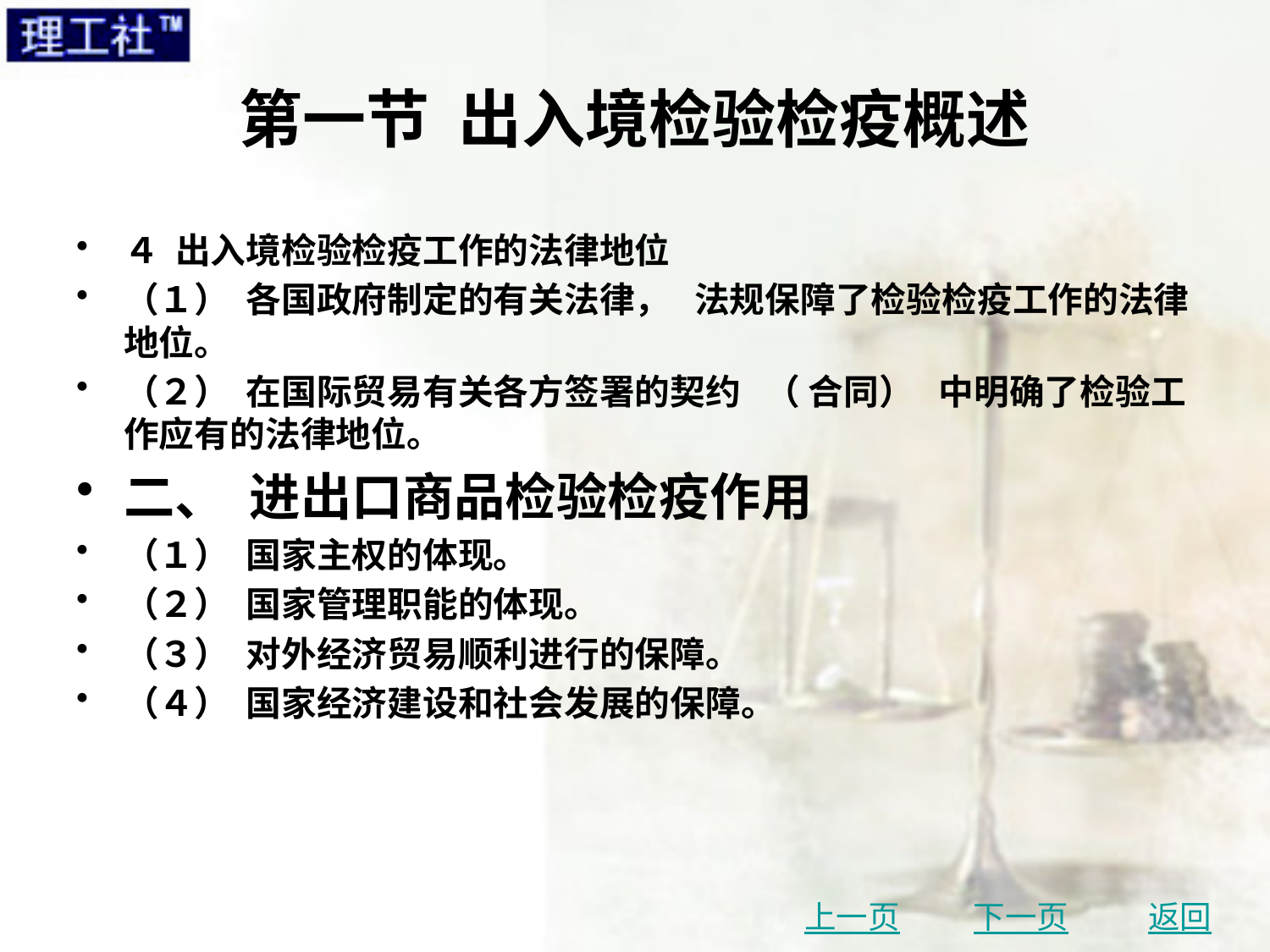

# 第一节  出入境检验检疫概述
４  出入境检验检疫工作的法律地位
（１）  各国政府制定的有关法律，   法规保障了检验检疫工作的法律地位。
（２）  在国际贸易有关各方签署的契约   （ 合同）   中明确了检验工作应有的法律地位。
二、  进出口商品检验检疫作用
（１）  国家主权的体现。
（２）  国家管理职能的体现。
（３）  对外经济贸易顺利进行的保障。
（４）  国家经济建设和社会发展的保障。

上一页
下一页
返回